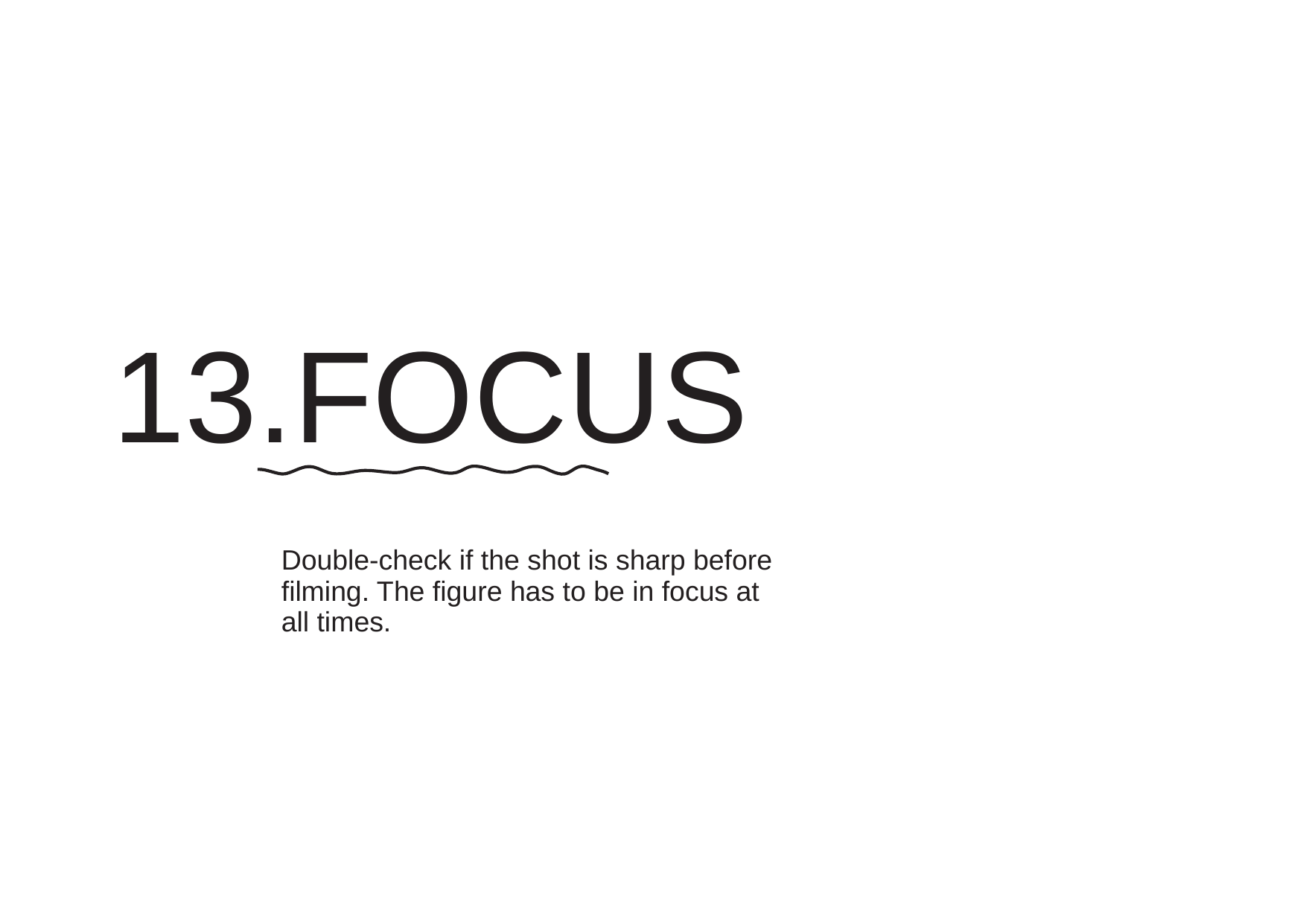

13.FOCUS

Double-check if the shot is sharp before
filming. The figure has to be in focus at
all times.
转自锐普PPT论坛：www.rapidbbs.cn